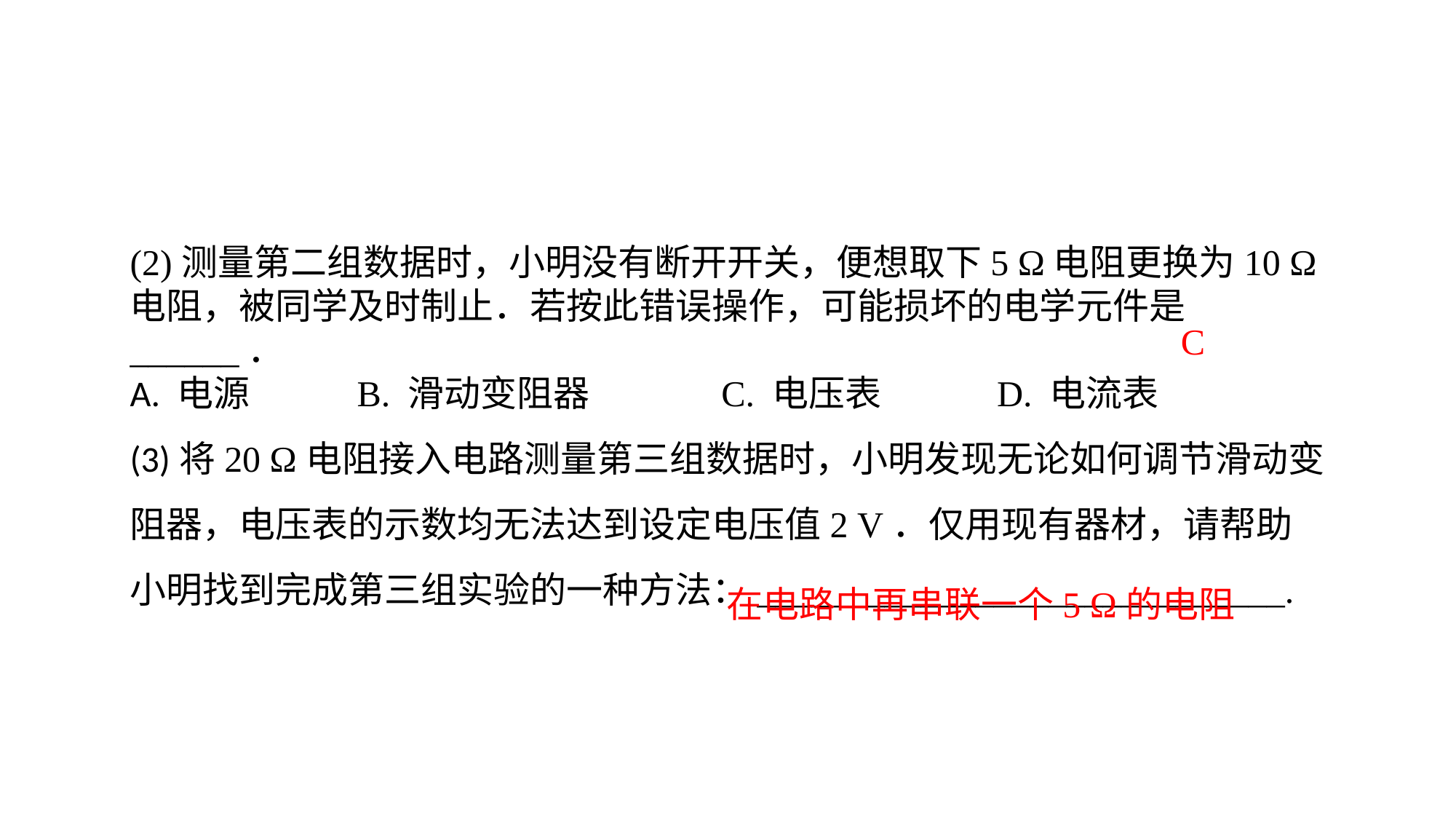

(2)测量第二组数据时，小明没有断开开关，便想取下5 Ω电阻更换为10 Ω电阻，被同学及时制止．若按此错误操作，可能损坏的电学元件是______．A. 电源            B. 滑动变阻器               C. 电压表             D. 电流表(3)将20 Ω电阻接入电路测量第三组数据时，小明发现无论如何调节滑动变阻器，电压表的示数均无法达到设定电压值2 V．仅用现有器材，请帮助小明找到完成第三组实验的一种方法：_____________________________.
C
在电路中再串联一个5 Ω的电阻